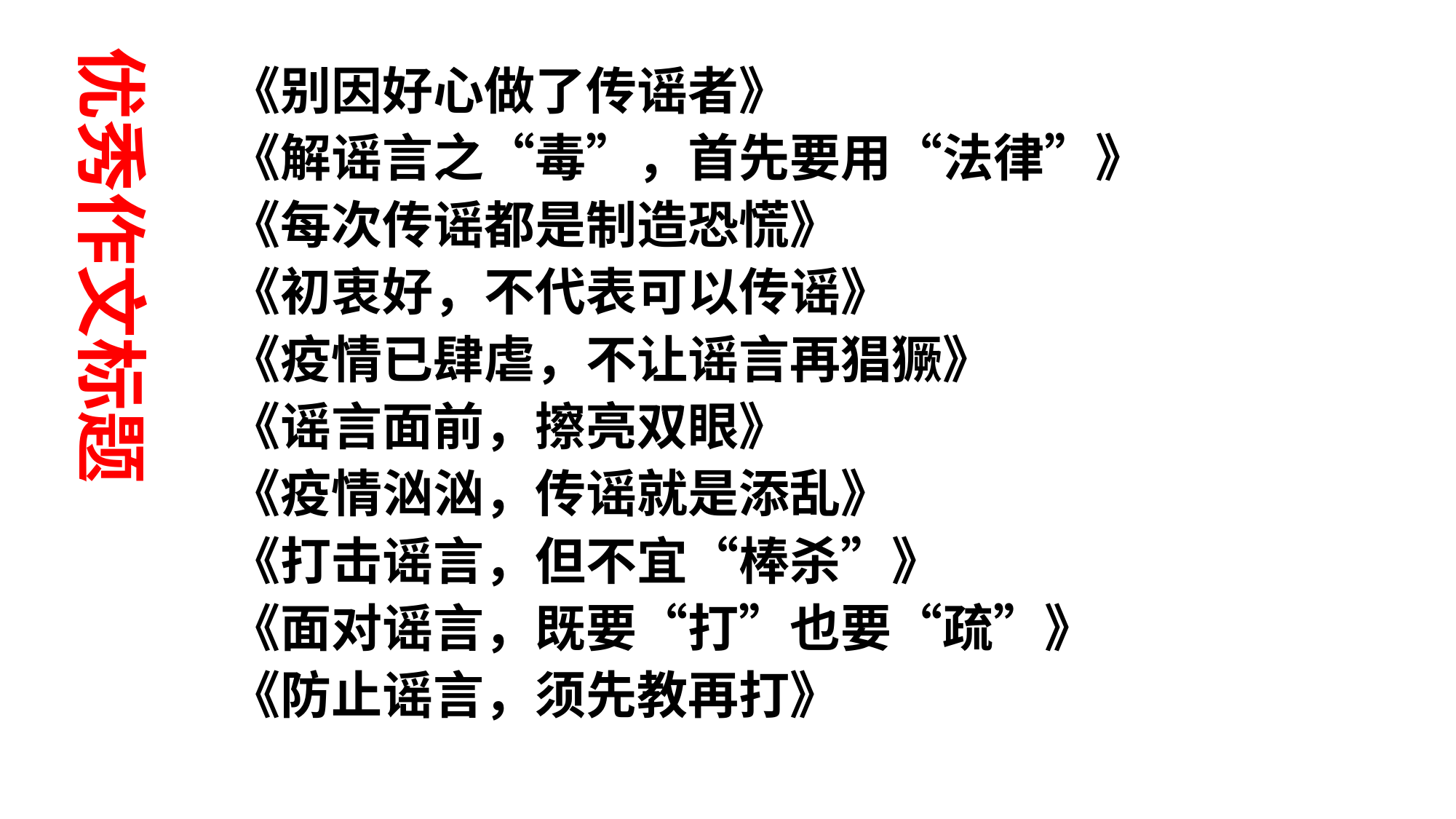

《别因好心做了传谣者》
《解谣言之“毒”，首先要用“法律”》
《每次传谣都是制造恐慌》
《初衷好，不代表可以传谣》
《疫情已肆虐，不让谣言再猖獗》
《谣言面前，擦亮双眼》
《疫情汹汹，传谣就是添乱》
《打击谣言，但不宜“棒杀”》
《面对谣言，既要“打”也要“疏”》
《防止谣言，须先教再打》

优秀作文标题